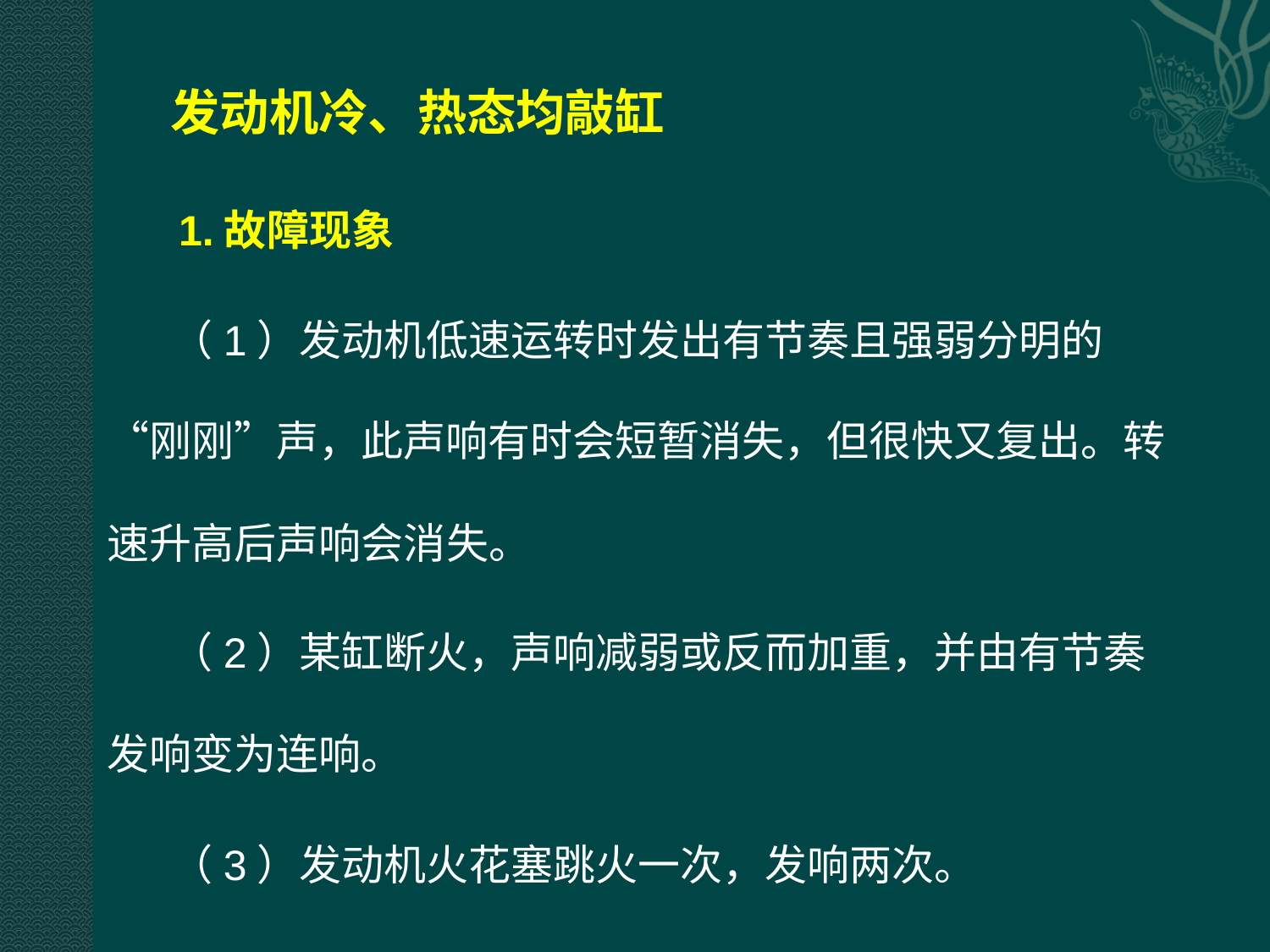

发动机冷、热态均敲缸
  1.故障现象
（1）发动机低速运转时发出有节奏且强弱分明的“刚刚”声，此声响有时会短暂消失，但很快又复出。转速升高后声响会消失。
（2）某缸断火，声响减弱或反而加重，并由有节奏发响变为连响。
（3）发动机火花塞跳火一次，发响两次。